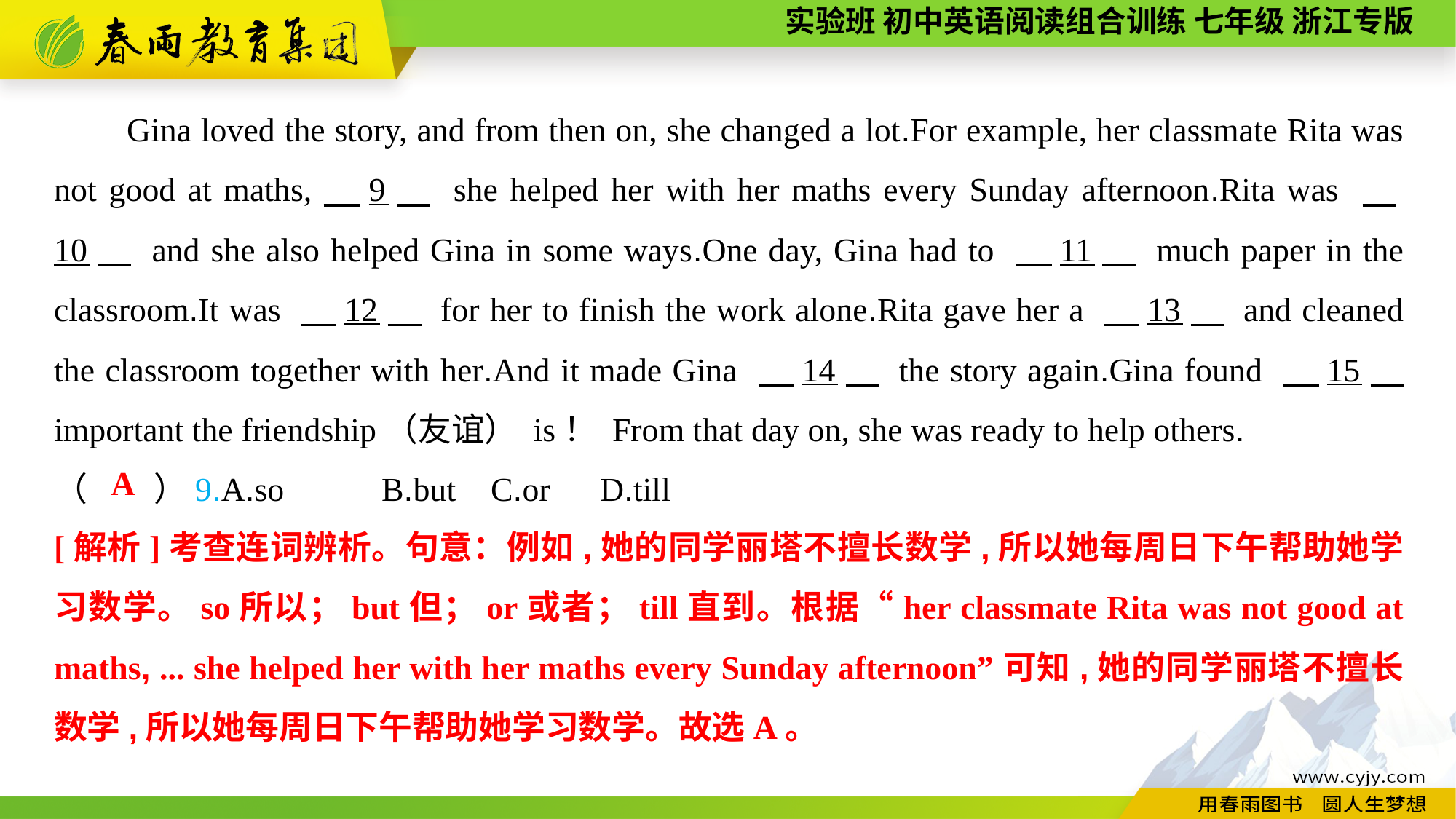

Gina loved the story, and from then on, she changed a lot.For example, her classmate Rita was not good at maths,　9　 she helped her with her maths every Sunday afternoon.Rita was 　10　 and she also helped Gina in some ways.One day, Gina had to 　11　 much paper in the classroom.It was 　12　 for her to finish the work alone.Rita gave her a 　13　 and cleaned the classroom together with her.And it made Gina 　14　 the story again.Gina found 　15　 important the friendship（友谊） is！ From that day on, she was ready to help others.
（　　）9.A.so	B.but	C.or	D.till
A
[解析]考查连词辨析。句意：例如,她的同学丽塔不擅长数学,所以她每周日下午帮助她学习数学。so所以；but但；or或者；till直到。根据“her classmate Rita was not good at maths, ... she helped her with her maths every Sunday afternoon”可知,她的同学丽塔不擅长数学,所以她每周日下午帮助她学习数学。故选A。